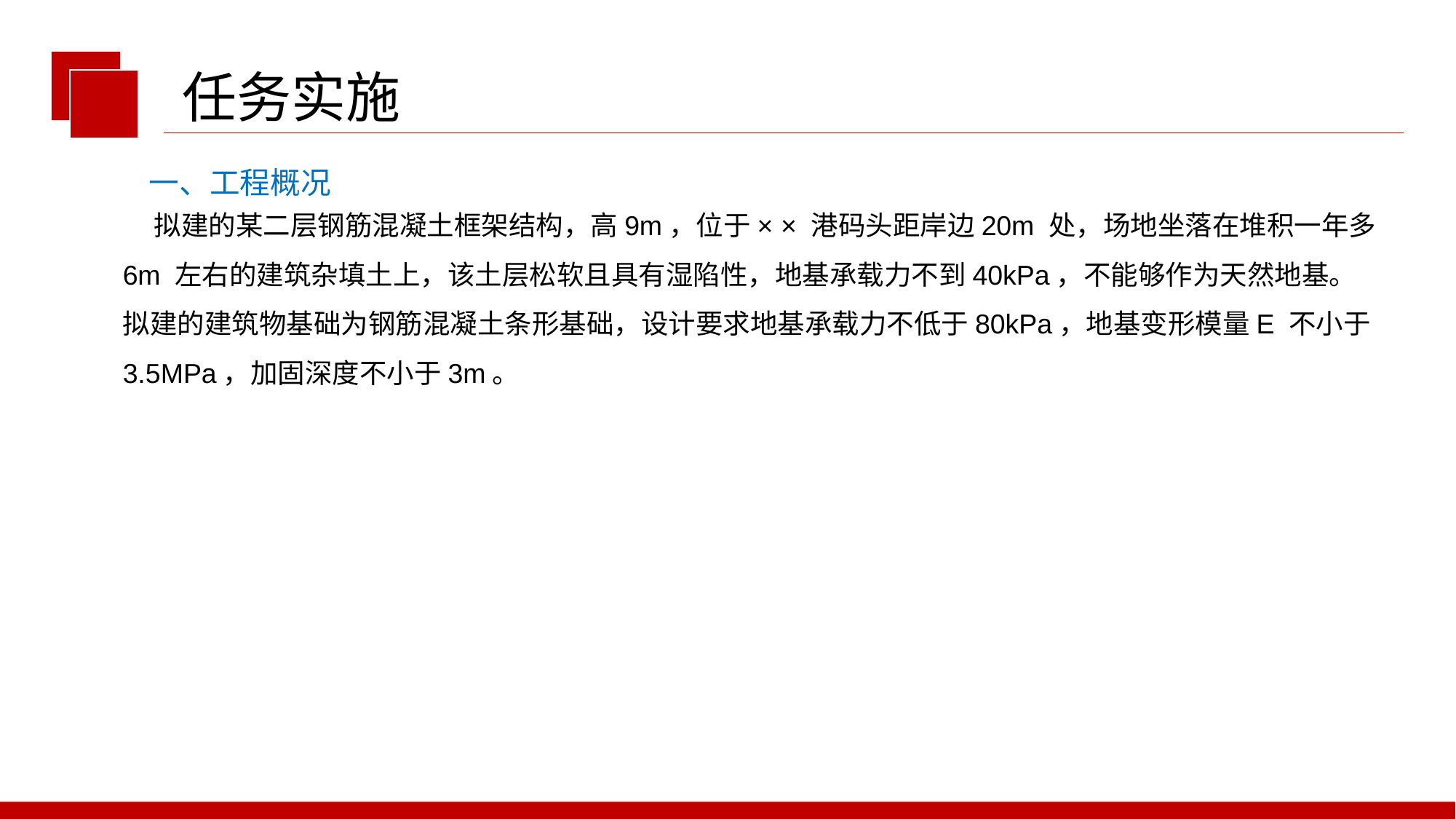

任务实施
一、工程概况
    拟建的某二层钢筋混凝土框架结构，高9m，位于× × 港码头距岸边20m 处，场地坐落在堆积一年多6m 左右的建筑杂填土上，该土层松软且具有湿陷性，地基承载力不到40kPa，不能够作为天然地基。
拟建的建筑物基础为钢筋混凝土条形基础，设计要求地基承载力不低于80kPa，地基变形模量E 不小于3.5MPa，加固深度不小于3m。